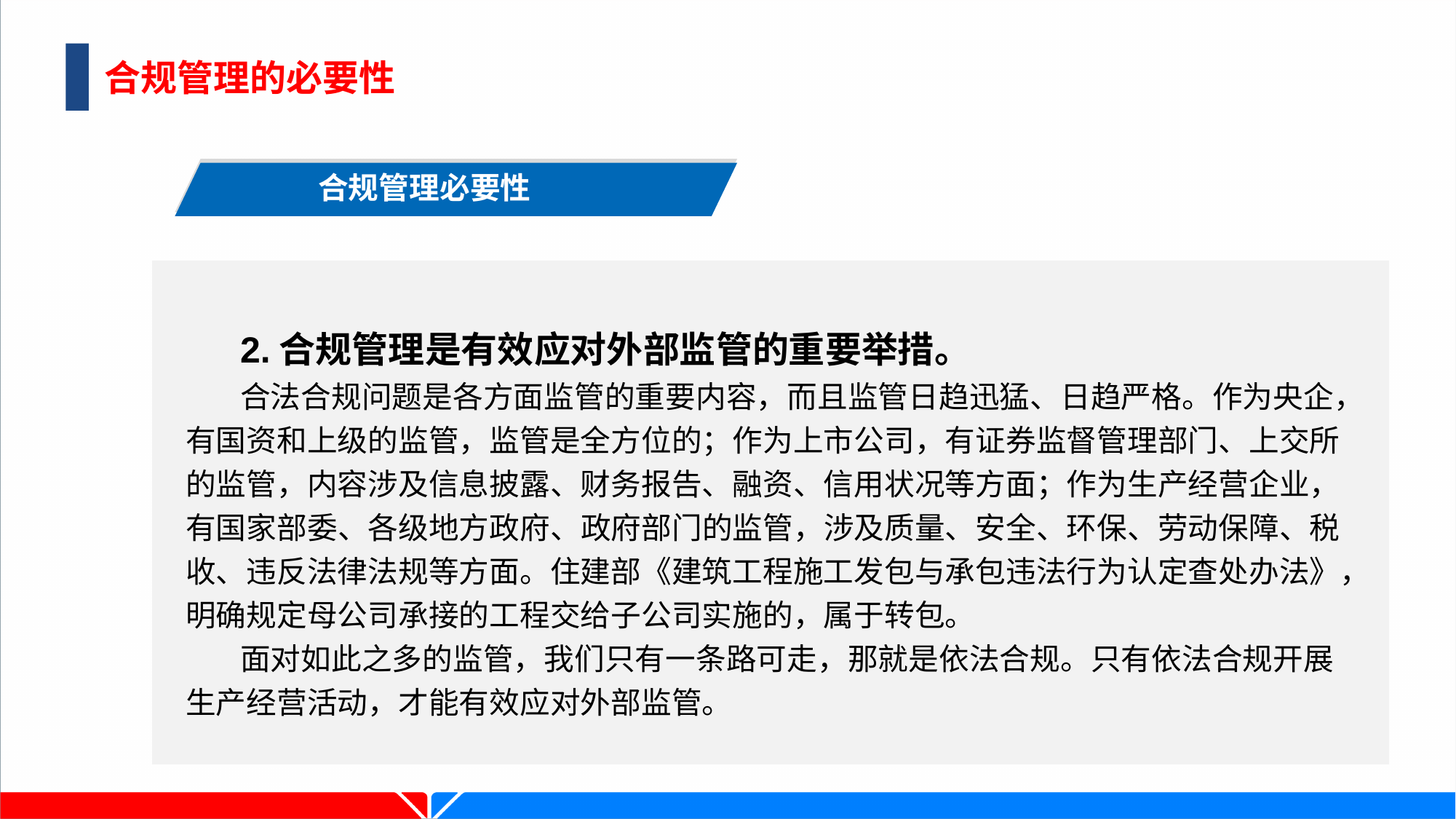

合规管理的必要性

合规管理必要性

2.合规管理是有效应对外部监管的重要举措。
合法合规问题是各方面监管的重要内容，而且监管日趋迅猛、日趋严格。作为央企，有国资和上级的监管，监管是全方位的；作为上市公司，有证券监督管理部门、上交所的监管，内容涉及信息披露、财务报告、融资、信用状况等方面；作为生产经营企业，有国家部委、各级地方政府、政府部门的监管，涉及质量、安全、环保、劳动保障、税收、违反法律法规等方面。住建部《建筑工程施工发包与承包违法行为认定查处办法》，明确规定母公司承接的工程交给子公司实施的，属于转包。
面对如此之多的监管，我们只有一条路可走，那就是依法合规。只有依法合规开展生产经营活动，才能有效应对外部监管。